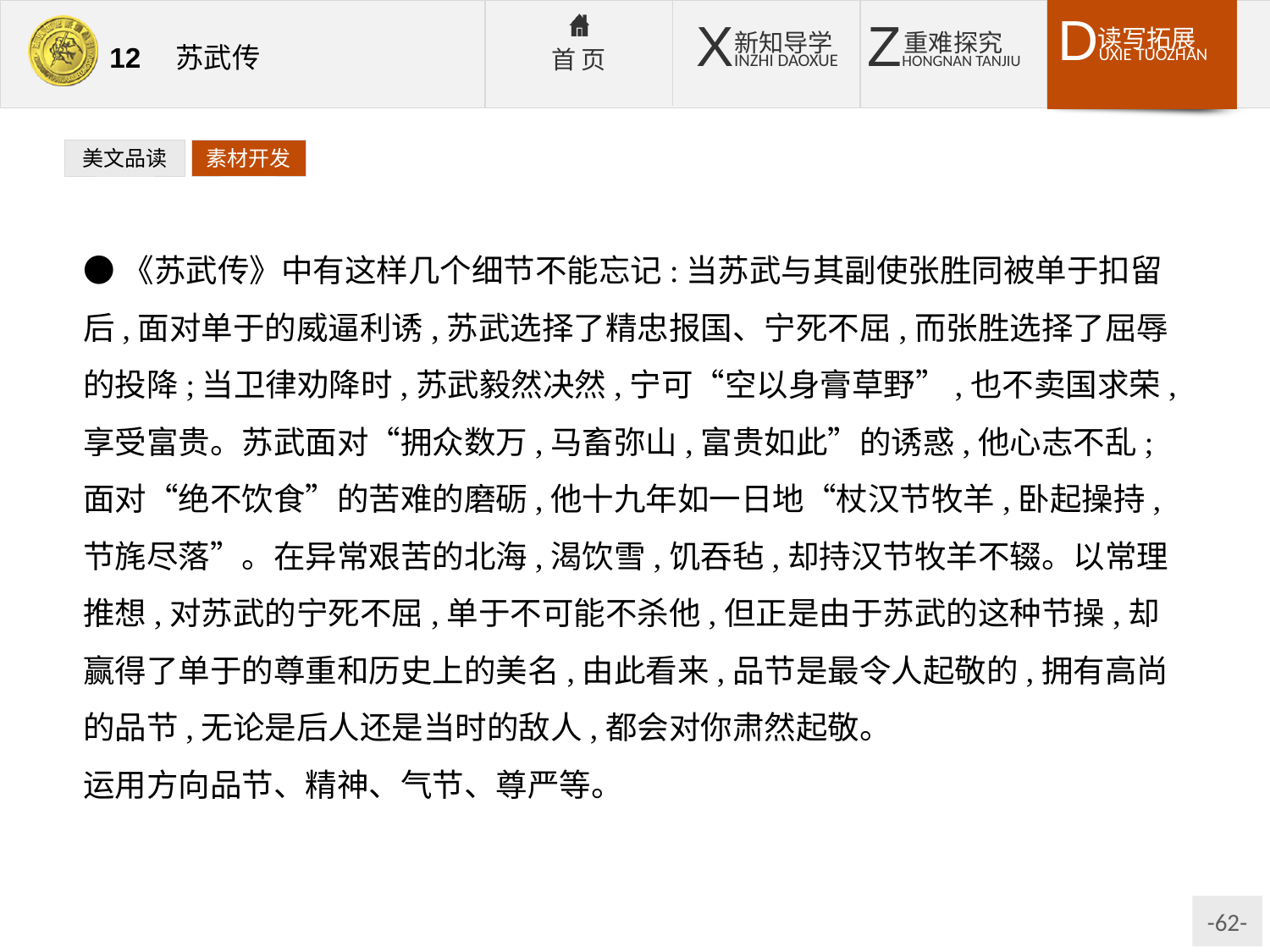

美文品读
素材开发
●《苏武传》中有这样几个细节不能忘记:当苏武与其副使张胜同被单于扣留后,面对单于的威逼利诱,苏武选择了精忠报国、宁死不屈,而张胜选择了屈辱的投降;当卫律劝降时,苏武毅然决然,宁可“空以身膏草野”,也不卖国求荣,享受富贵。苏武面对“拥众数万,马畜弥山,富贵如此”的诱惑,他心志不乱;面对“绝不饮食”的苦难的磨砺,他十九年如一日地“杖汉节牧羊,卧起操持,节旄尽落”。在异常艰苦的北海,渴饮雪,饥吞毡,却持汉节牧羊不辍。以常理推想,对苏武的宁死不屈,单于不可能不杀他,但正是由于苏武的这种节操,却赢得了单于的尊重和历史上的美名,由此看来,品节是最令人起敬的,拥有高尚的品节,无论是后人还是当时的敌人,都会对你肃然起敬。
运用方向品节、精神、气节、尊严等。